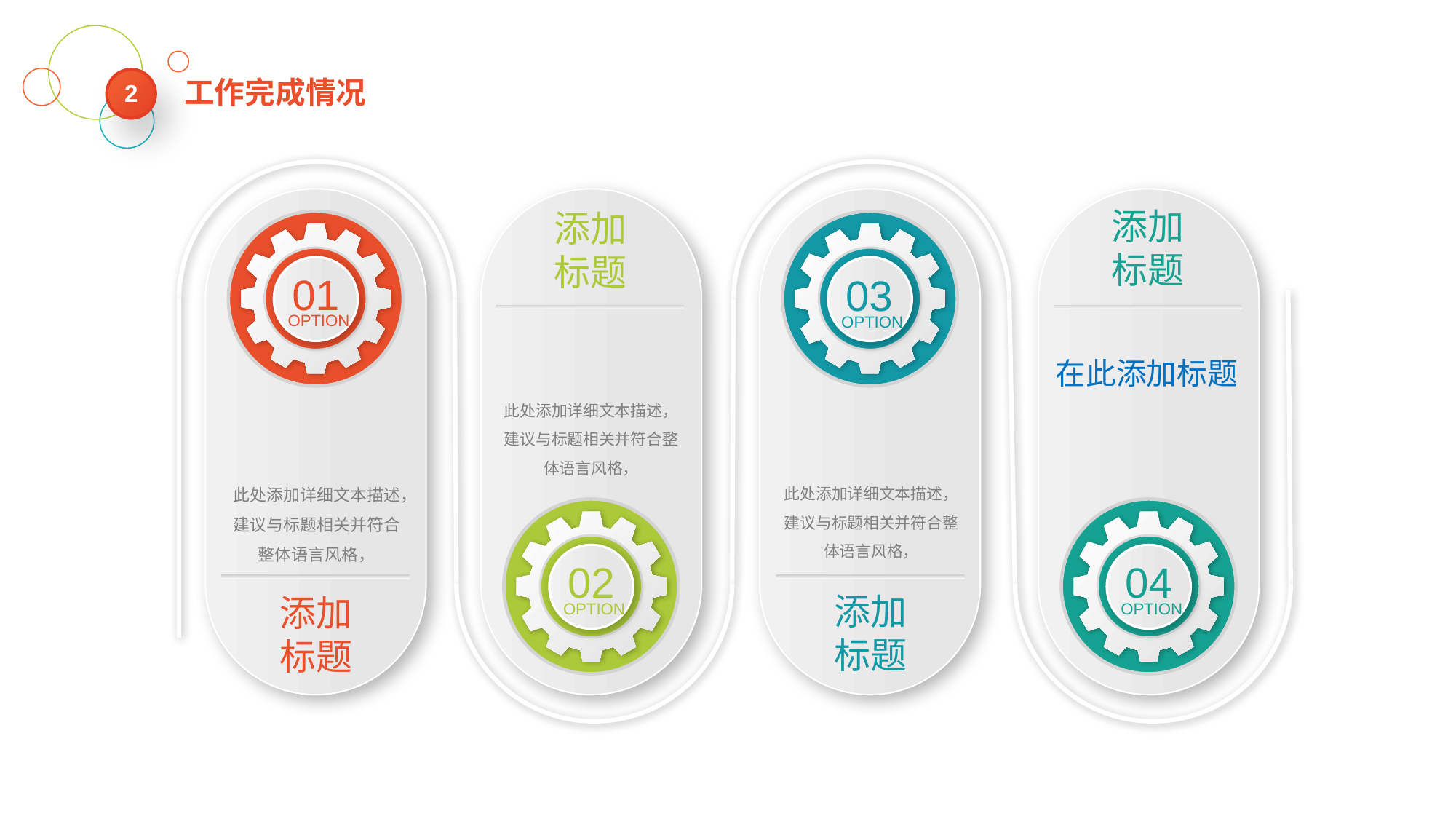

2

工作完成情况

添加标题

此处添加详细文本描述，建议与标题相关并符合整体语言风格，

02
OPTION

03
OPTION
此处添加详细文本描述，建议与标题相关并符合整体语言风格，

添加标题

添加标题

在此添加标题

04
OPTION

01
OPTION
此处添加详细文本描述，建议与标题相关并符合整体语言风格，

添加标题